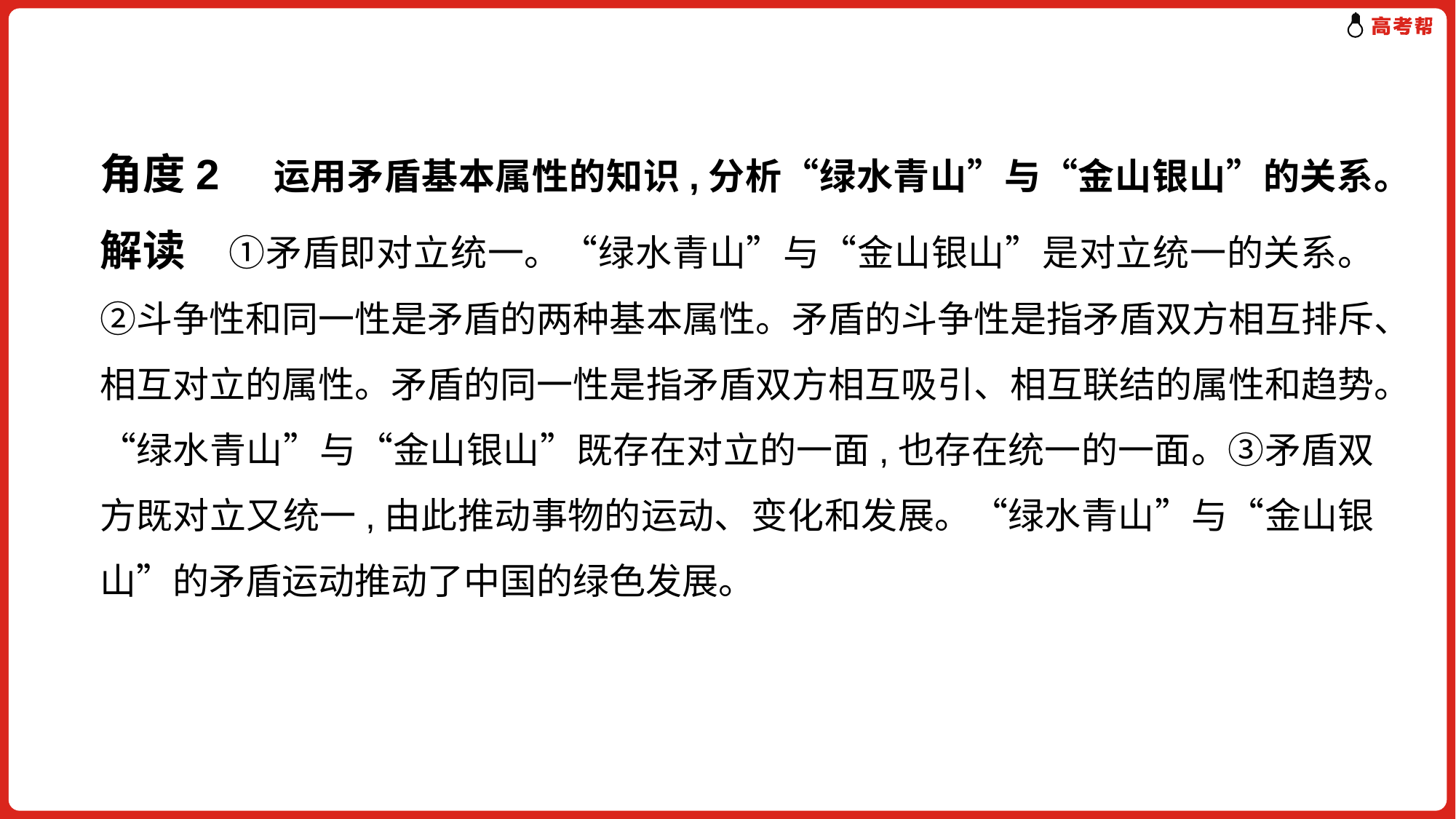

角度2　运用矛盾基本属性的知识,分析“绿水青山”与“金山银山”的关系。解读　①矛盾即对立统一。“绿水青山”与“金山银山”是对立统一的关系。②斗争性和同一性是矛盾的两种基本属性。矛盾的斗争性是指矛盾双方相互排斥、相互对立的属性。矛盾的同一性是指矛盾双方相互吸引、相互联结的属性和趋势。“绿水青山”与“金山银山”既存在对立的一面,也存在统一的一面。③矛盾双方既对立又统一,由此推动事物的运动、变化和发展。“绿水青山”与“金山银山”的矛盾运动推动了中国的绿色发展。